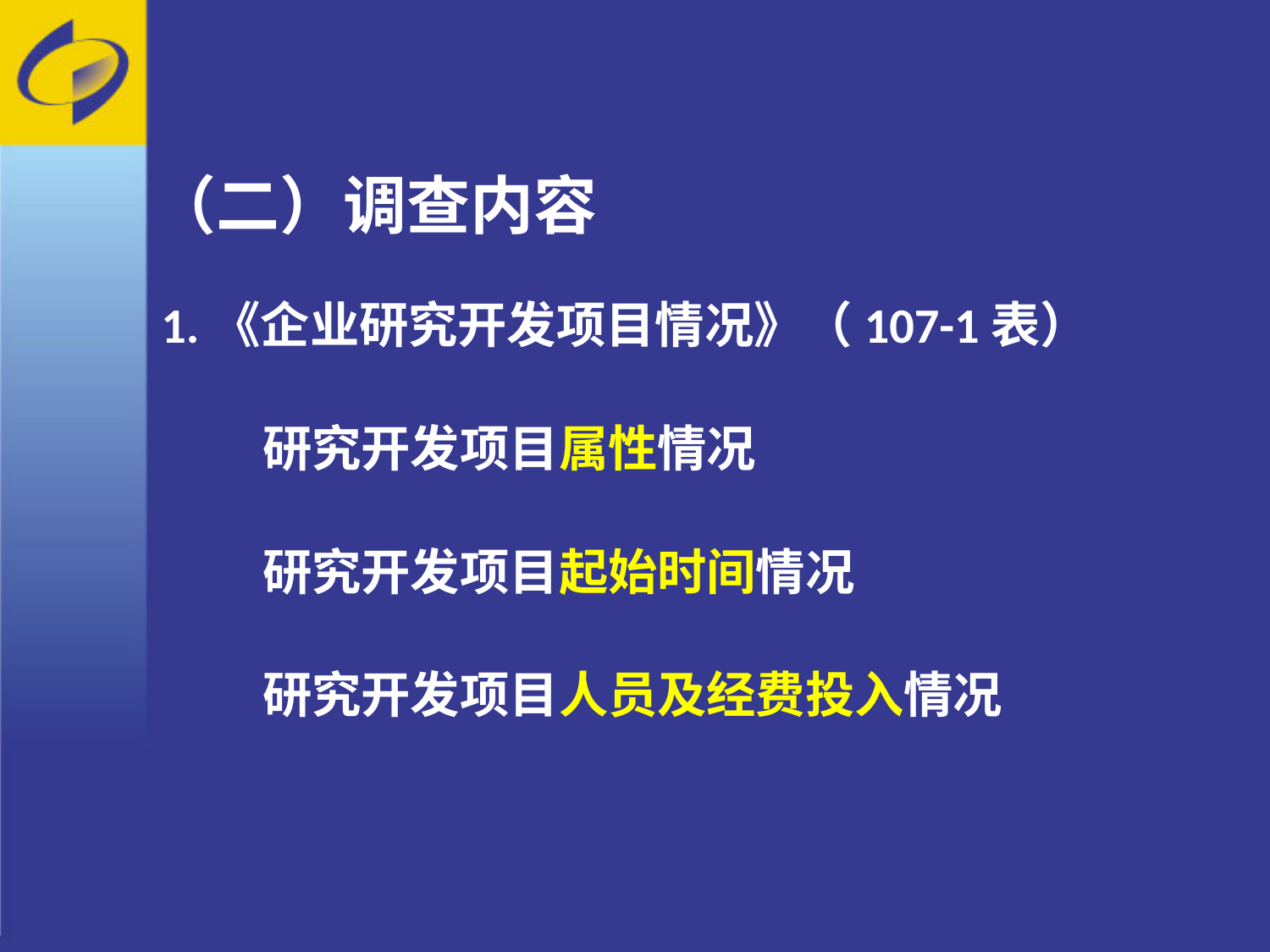

# （二）调查内容
1.《企业研究开发项目情况》（107-1表）
        研究开发项目属性情况
        研究开发项目起始时间情况
        研究开发项目人员及经费投入情况